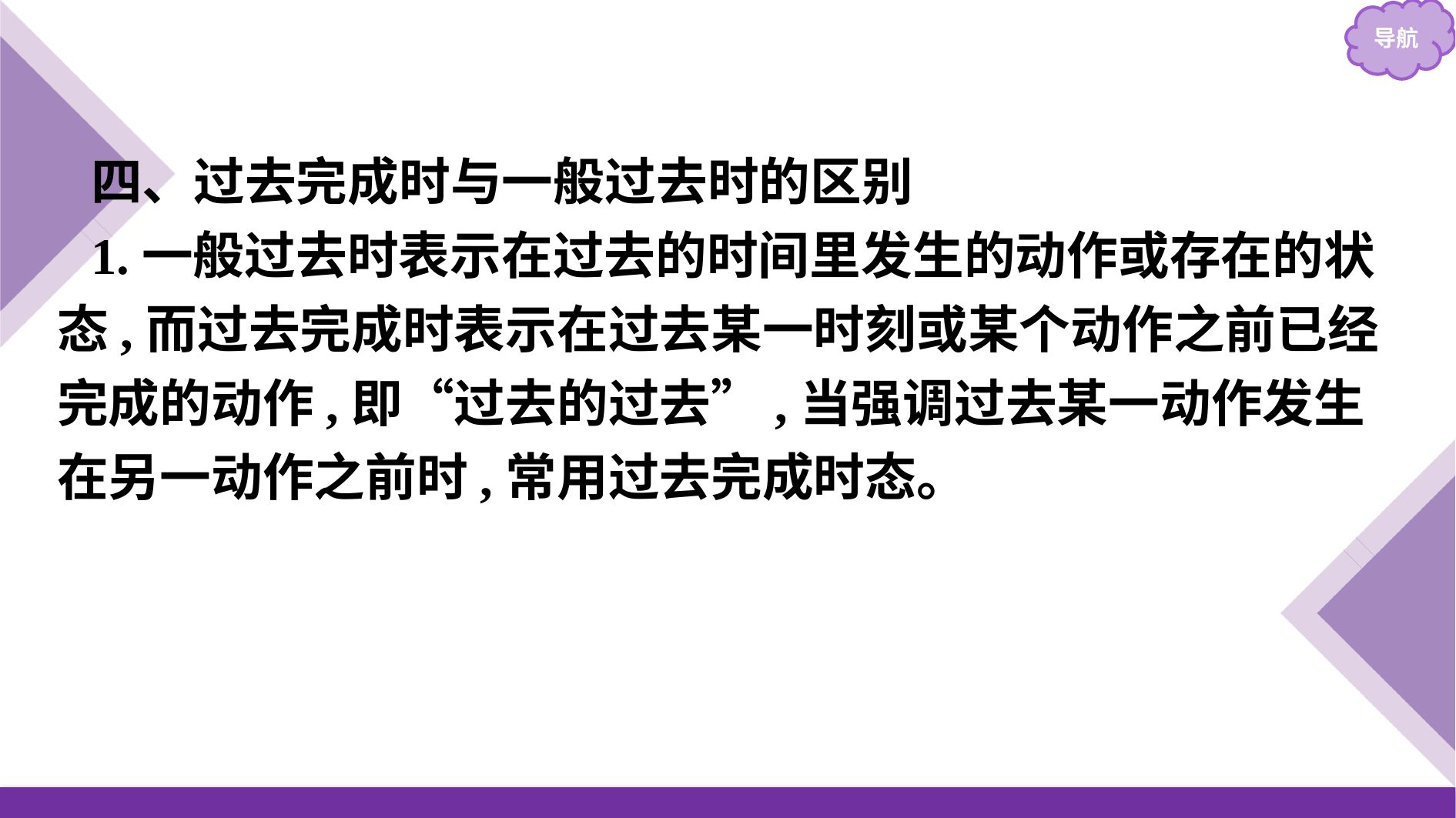

四、过去完成时与一般过去时的区别
1.一般过去时表示在过去的时间里发生的动作或存在的状态,而过去完成时表示在过去某一时刻或某个动作之前已经完成的动作,即“过去的过去”,当强调过去某一动作发生在另一动作之前时,常用过去完成时态。